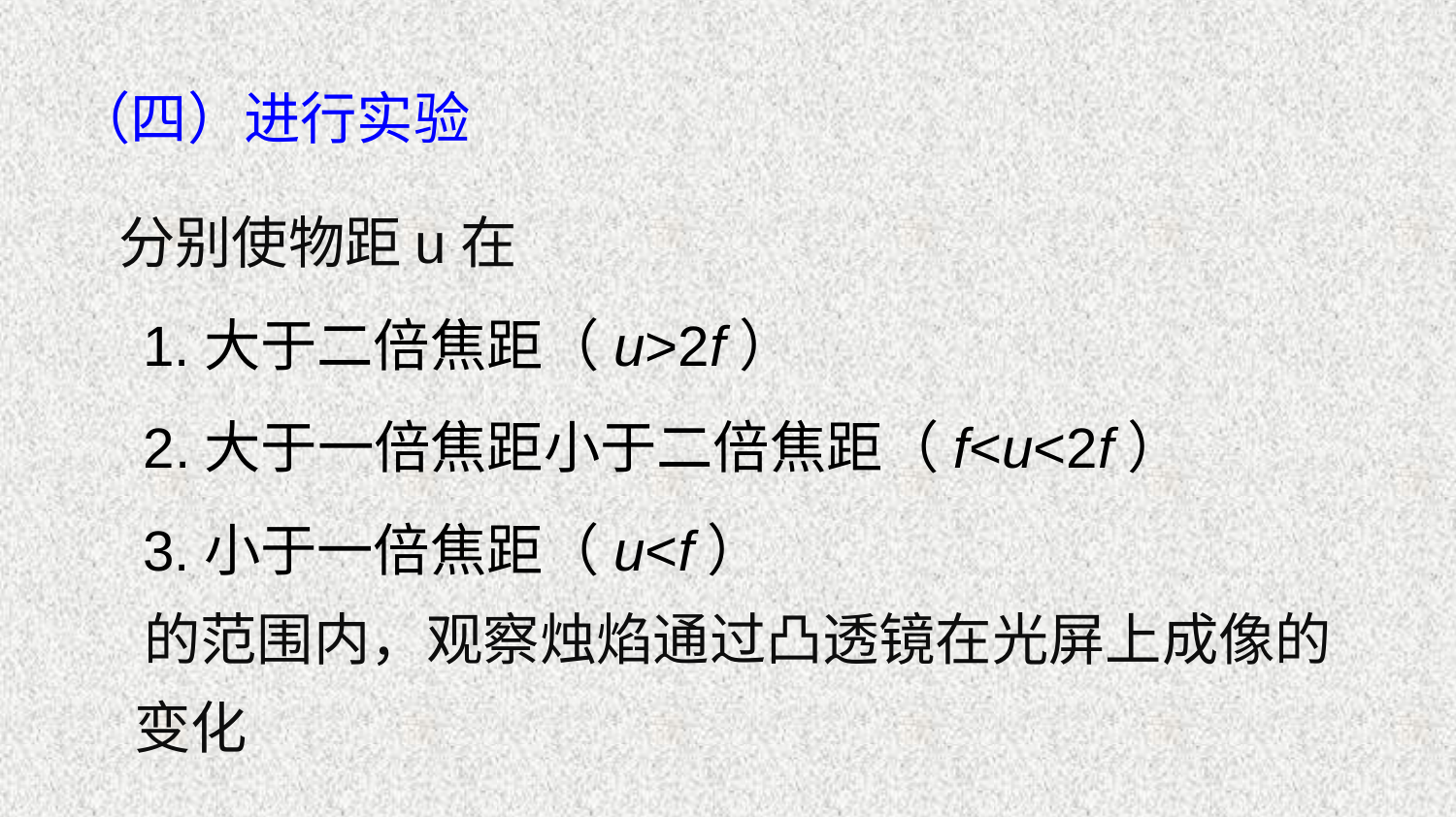

# （四）进行实验
  分别使物距u在
    1.大于二倍焦距（u>2f）
    2.大于一倍焦距小于二倍焦距（f<u<2f）
    3.小于一倍焦距（u<f）
    的范围内，观察烛焰通过凸透镜在光屏上成像的变化